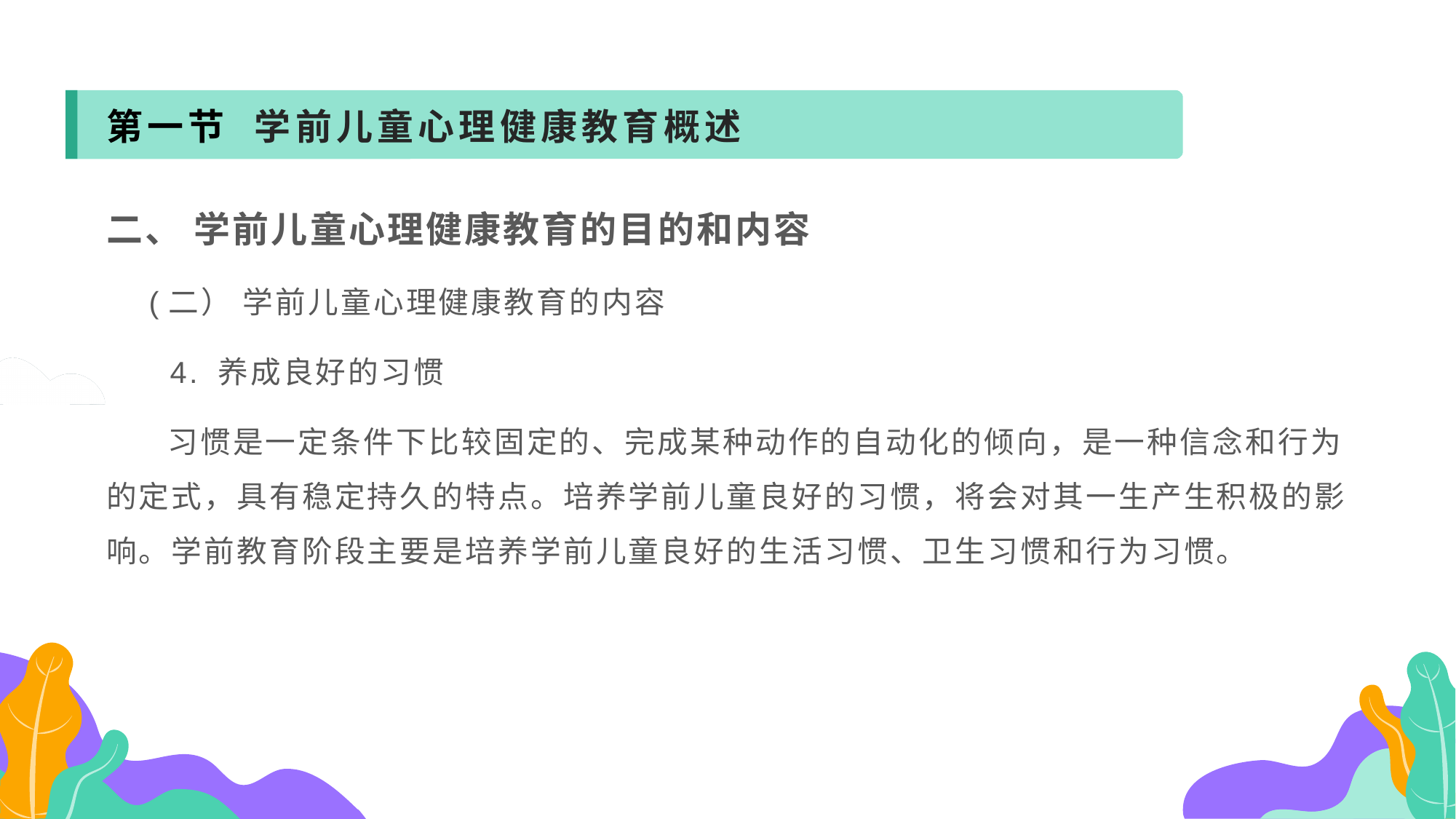

第一节  学前儿童心理健康教育概述
二、 学前儿童心理健康教育的目的和内容
    (二） 学前儿童心理健康教育的内容
      4. 养成良好的习惯
      习惯是一定条件下比较固定的、完成某种动作的自动化的倾向，是一种信念和行为的定式，具有稳定持久的特点。培养学前儿童良好的习惯，将会对其一生产生积极的影响。学前教育阶段主要是培养学前儿童良好的生活习惯、卫生习惯和行为习惯。